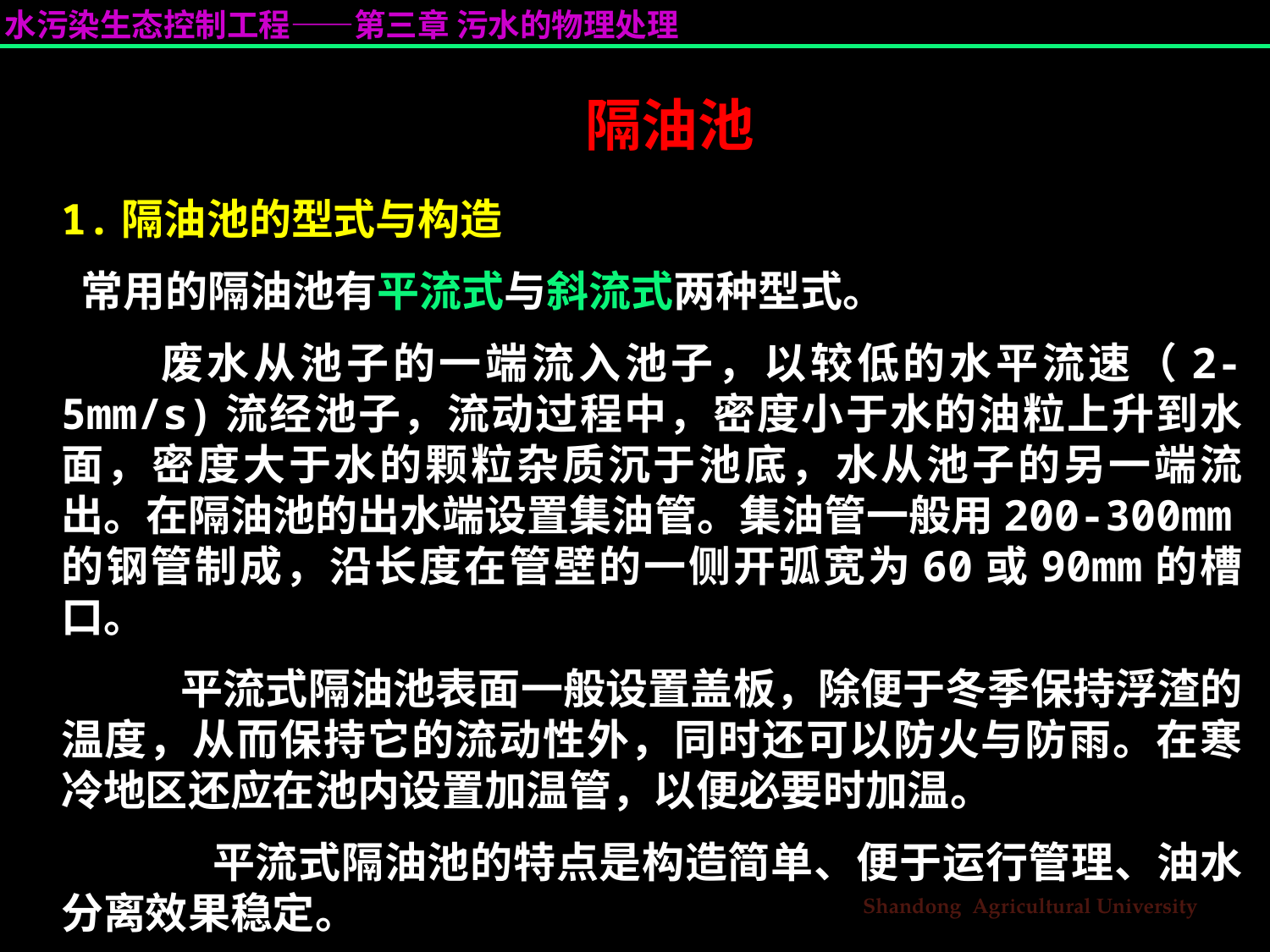

隔油池
1.隔油池的型式与构造
 常用的隔油池有平流式与斜流式两种型式。
废水从池子的一端流入池子，以较低的水平流速（2-5mm/s)流经池子，流动过程中，密度小于水的油粒上升到水面，密度大于水的颗粒杂质沉于池底，水从池子的另一端流出。在隔油池的出水端设置集油管。集油管一般用200-300mm的钢管制成，沿长度在管壁的一侧开弧宽为60或90mm的槽口。
 平流式隔油池表面一般设置盖板，除便于冬季保持浮渣的温度，从而保持它的流动性外，同时还可以防火与防雨。在寒冷地区还应在池内设置加温管，以便必要时加温。
    平流式隔油池的特点是构造简单、便于运行管理、油水分离效果稳定。